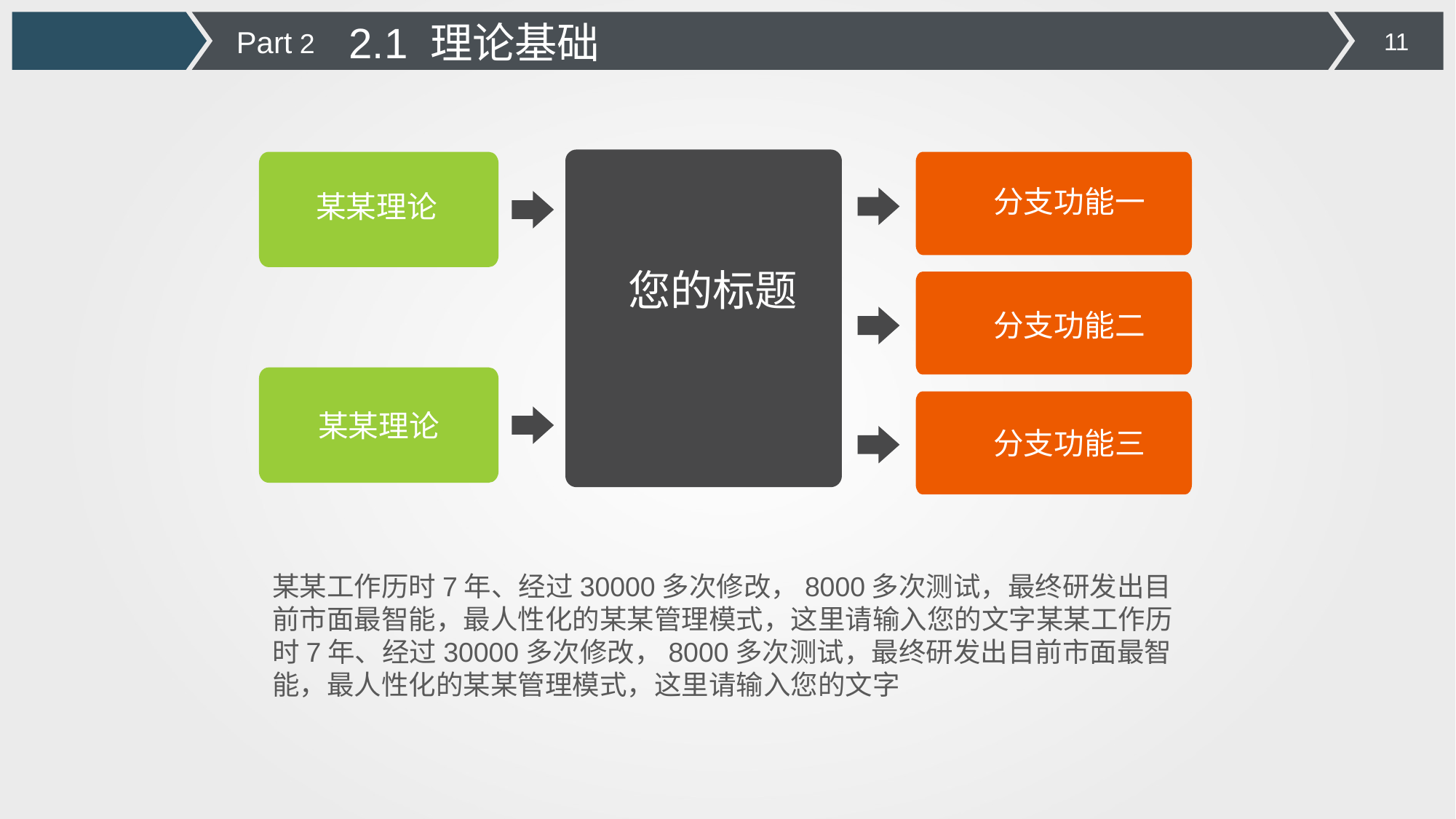

2.1 理论基础
Part 2

分支功能一
某某理论

您的标题

分支功能二

某某理论

分支功能三

某某工作历时7年、经过30000多次修改，8000多次测试，最终研发出目前市面最智能，最人性化的某某管理模式，这里请输入您的文字某某工作历时7年、经过30000多次修改，8000多次测试，最终研发出目前市面最智能，最人性化的某某管理模式，这里请输入您的文字